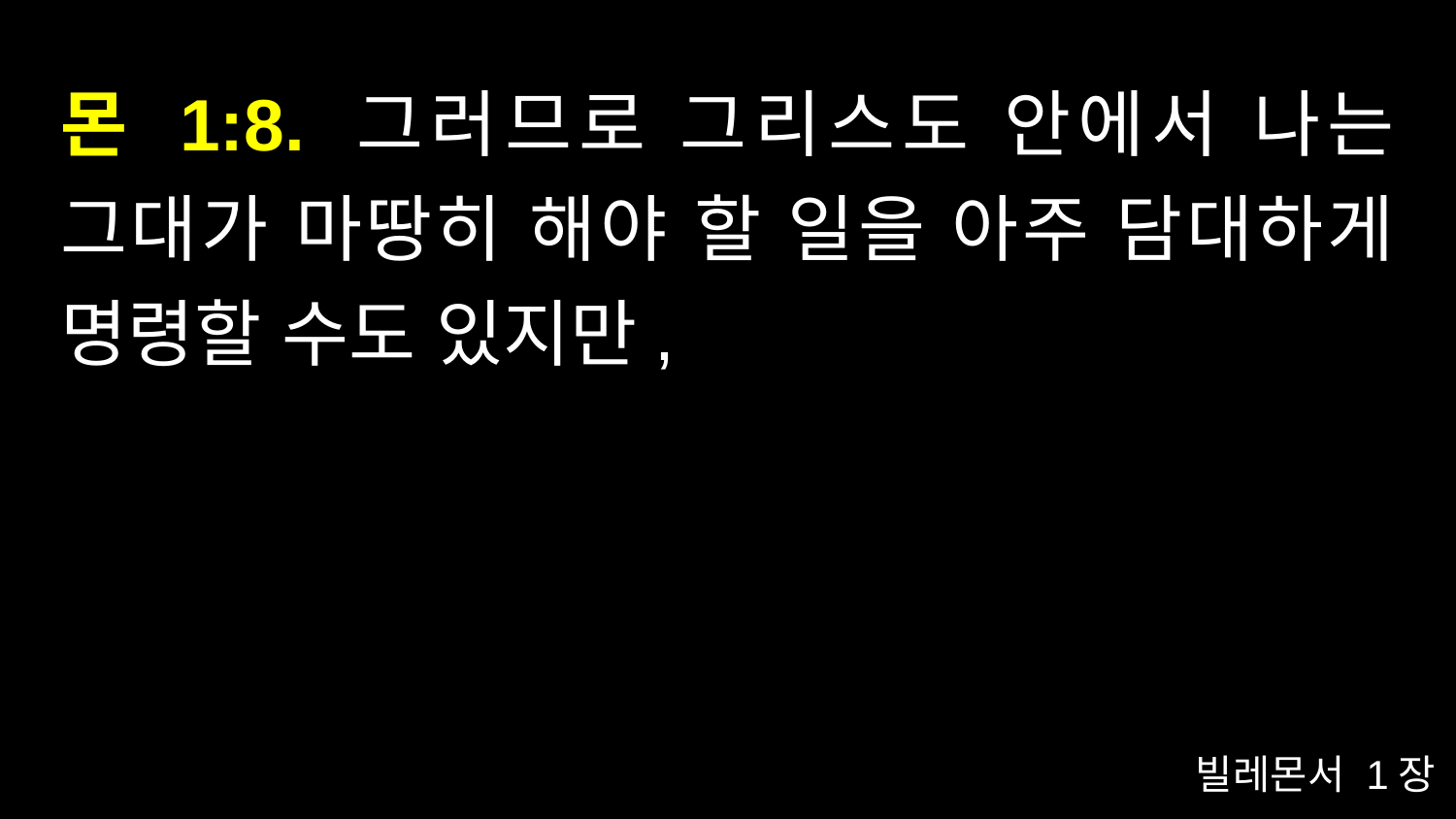

# 몬 1:8. 그러므로 그리스도 안에서 나는 그대가 마땅히 해야 할 일을 아주 담대하게 명령할 수도 있지만,
빌레몬서 1장